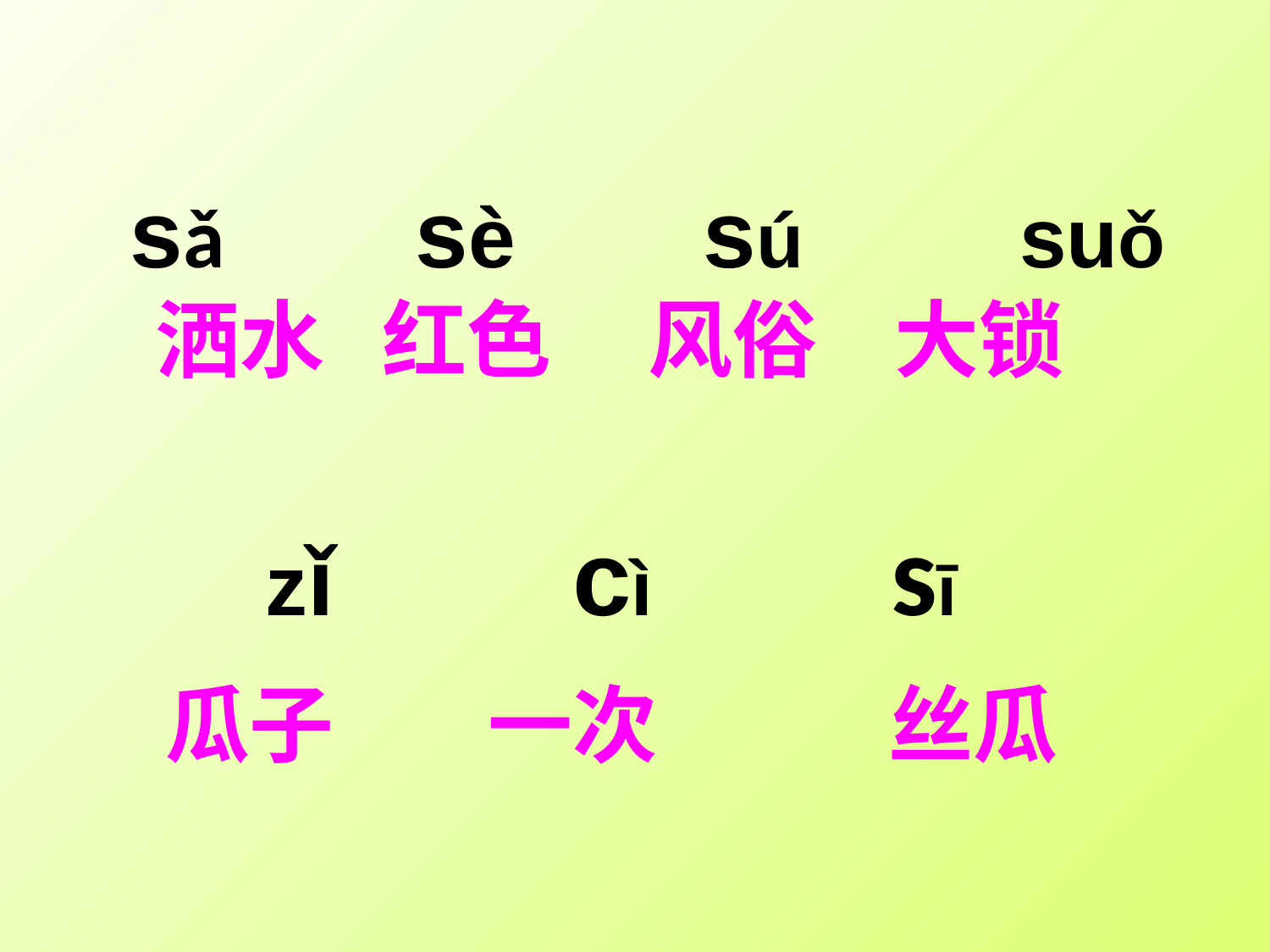

sǎ          sè        sú          suǒ
   洒水   红色     风俗    大锁
        zǐ         cì         sī
   瓜子        一次            丝瓜